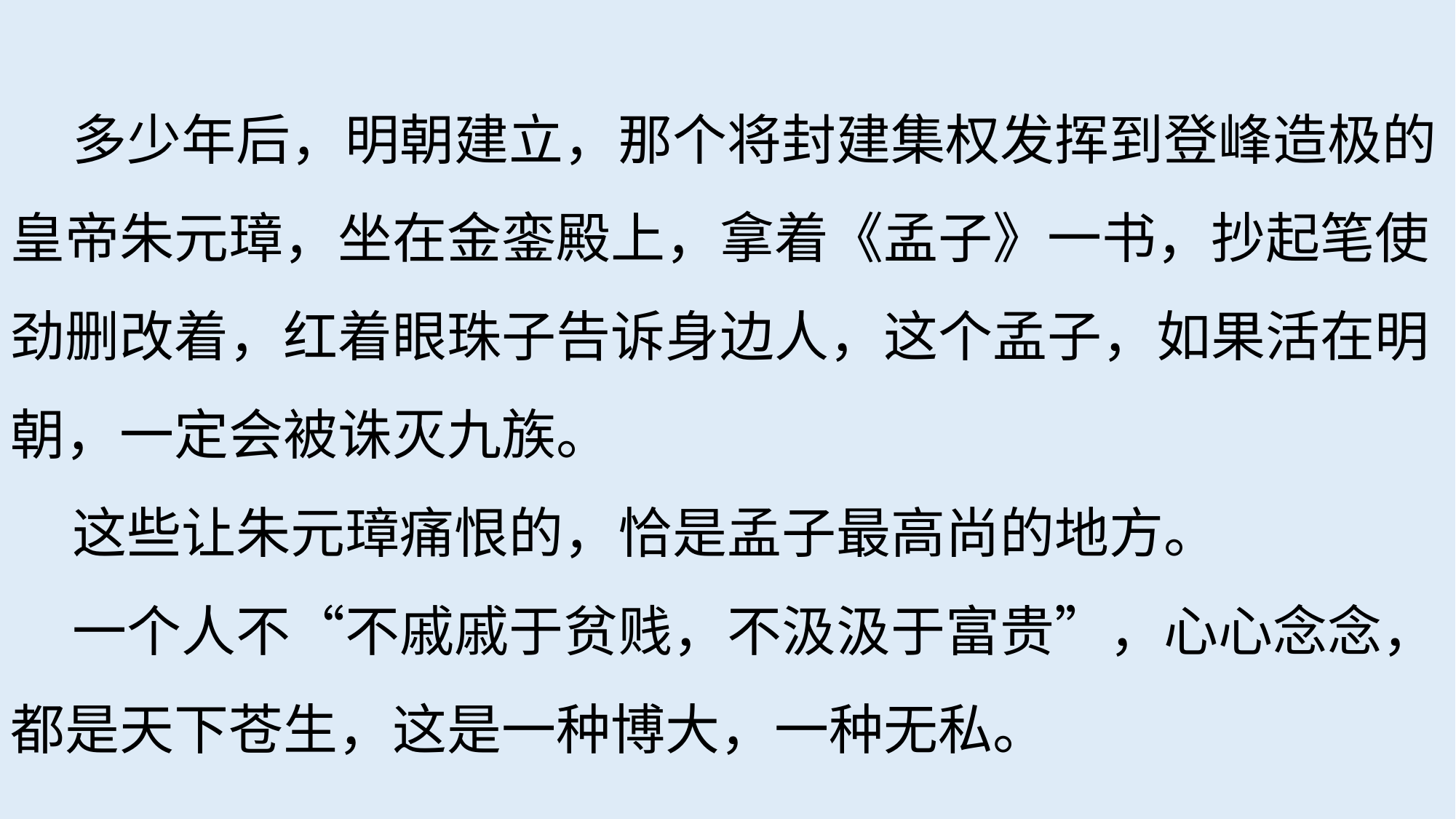

多少年后，明朝建立，那个将封建集权发挥到登峰造极的皇帝朱元璋，坐在金銮殿上，拿着《孟子》一书，抄起笔使劲删改着，红着眼珠子告诉身边人，这个孟子，如果活在明朝，一定会被诛灭九族。
    这些让朱元璋痛恨的，恰是孟子最高尚的地方。
    一个人不“不戚戚于贫贱，不汲汲于富贵”，心心念念，都是天下苍生，这是一种博大，一种无私。